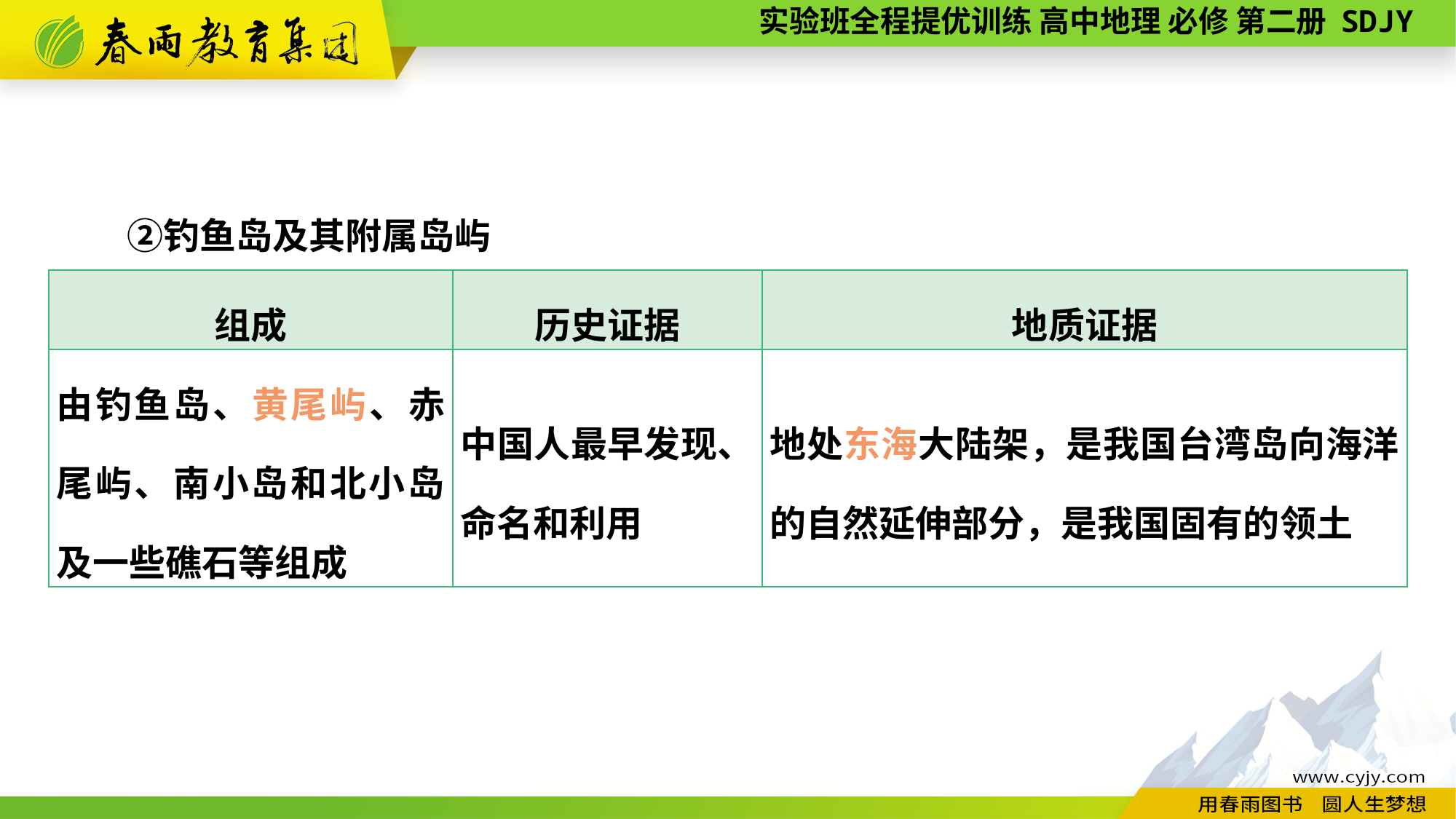

②钓鱼岛及其附属岛屿
| 组成 | 历史证据 | 地质证据 |
| --- | --- | --- |
| 由钓鱼岛、黄尾屿、赤尾屿、南小岛和北小岛及一些礁石等组成 | 中国人最早发现、命名和利用 | 地处东海大陆架，是我国台湾岛向海洋的自然延伸部分，是我国固有的领土 |